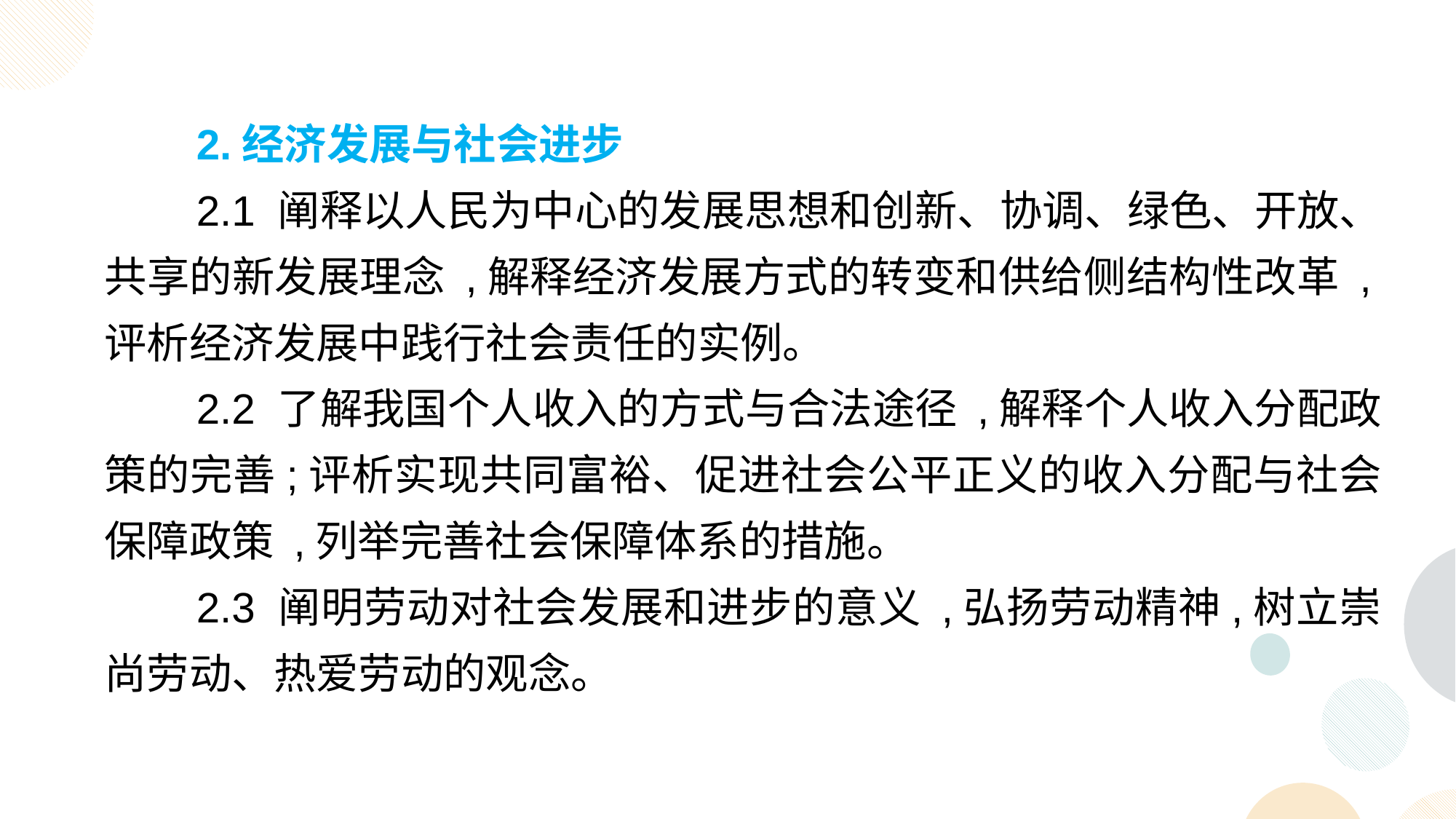

2.经济发展与社会进步
2.1 阐释以人民为中心的发展思想和创新、协调、绿色、开放、共享的新发展理念 ,解释经济发展方式的转变和供给侧结构性改革 ,评析经济发展中践行社会责任的实例。
2.2 了解我国个人收入的方式与合法途径 ,解释个人收入分配政策的完善;评析实现共同富裕、促进社会公平正义的收入分配与社会保障政策 ,列举完善社会保障体系的措施。
2.3 阐明劳动对社会发展和进步的意义 ,弘扬劳动精神,树立崇尚劳动、热爱劳动的观念。